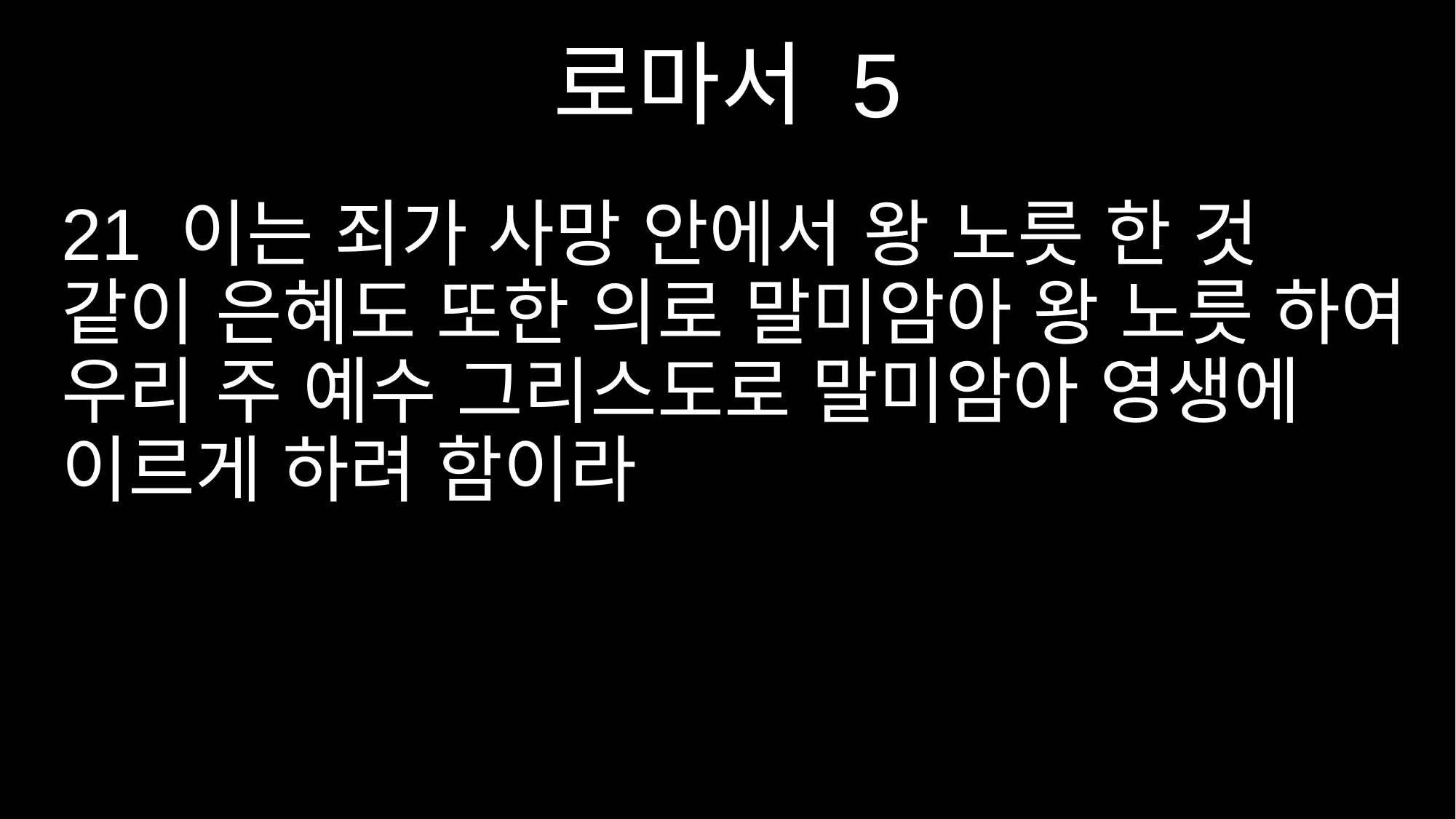

로마서 5
21 이는 죄가 사망 안에서 왕 노릇 한 것 같이 은혜도 또한 의로 말미암아 왕 노릇 하여 우리 주 예수 그리스도로 말미암아 영생에 이르게 하려 함이라